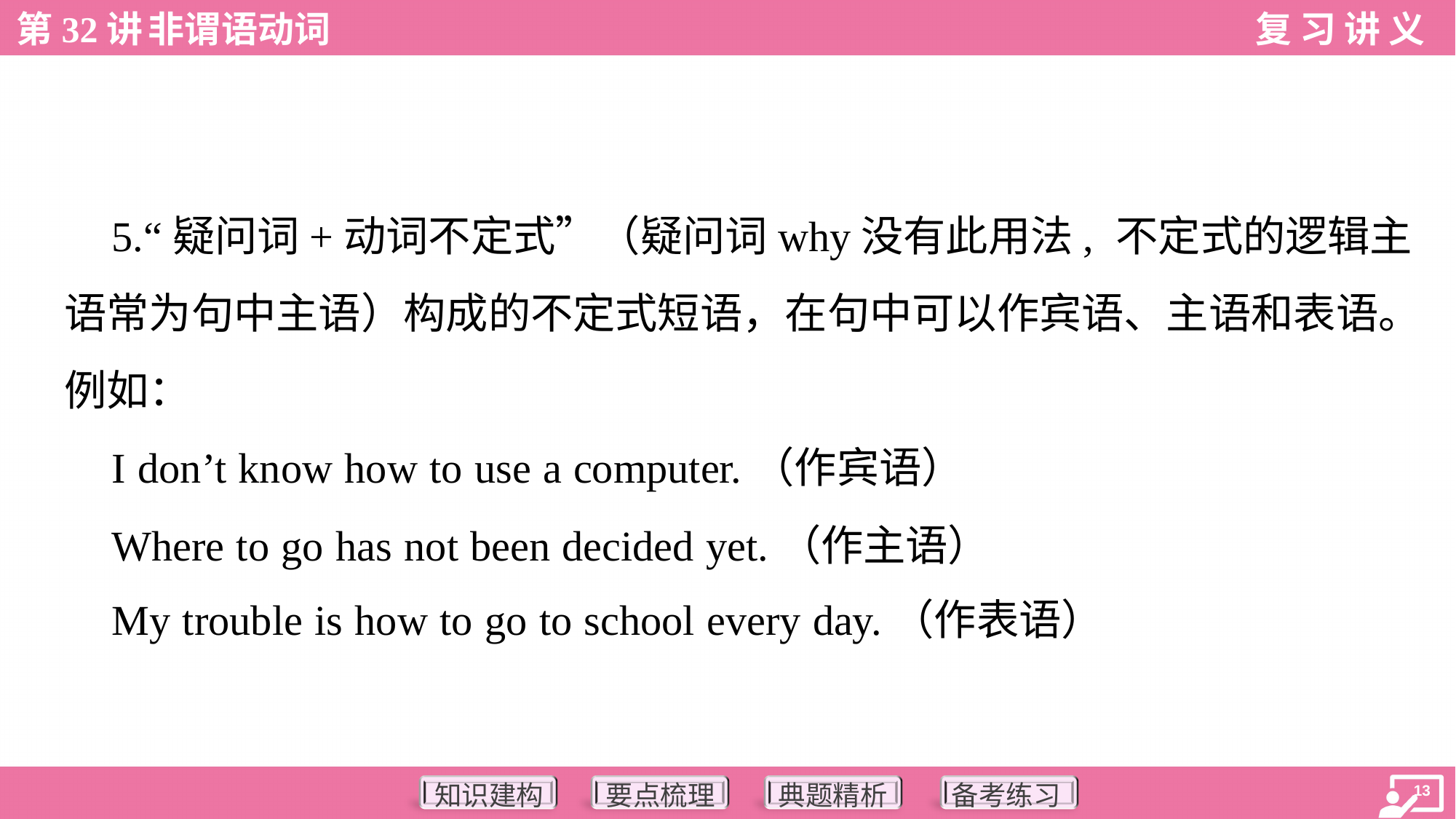

5.“疑问词+动词不定式”（疑问词why没有此用法, 不定式的逻辑主
语常为句中主语）构成的不定式短语，在句中可以作宾语、主语和表语。
例如：
    I don’t know how to use a computer.（作宾语）
    Where to go has not been decided yet.（作主语）
    My trouble is how to go to school every day.（作表语）